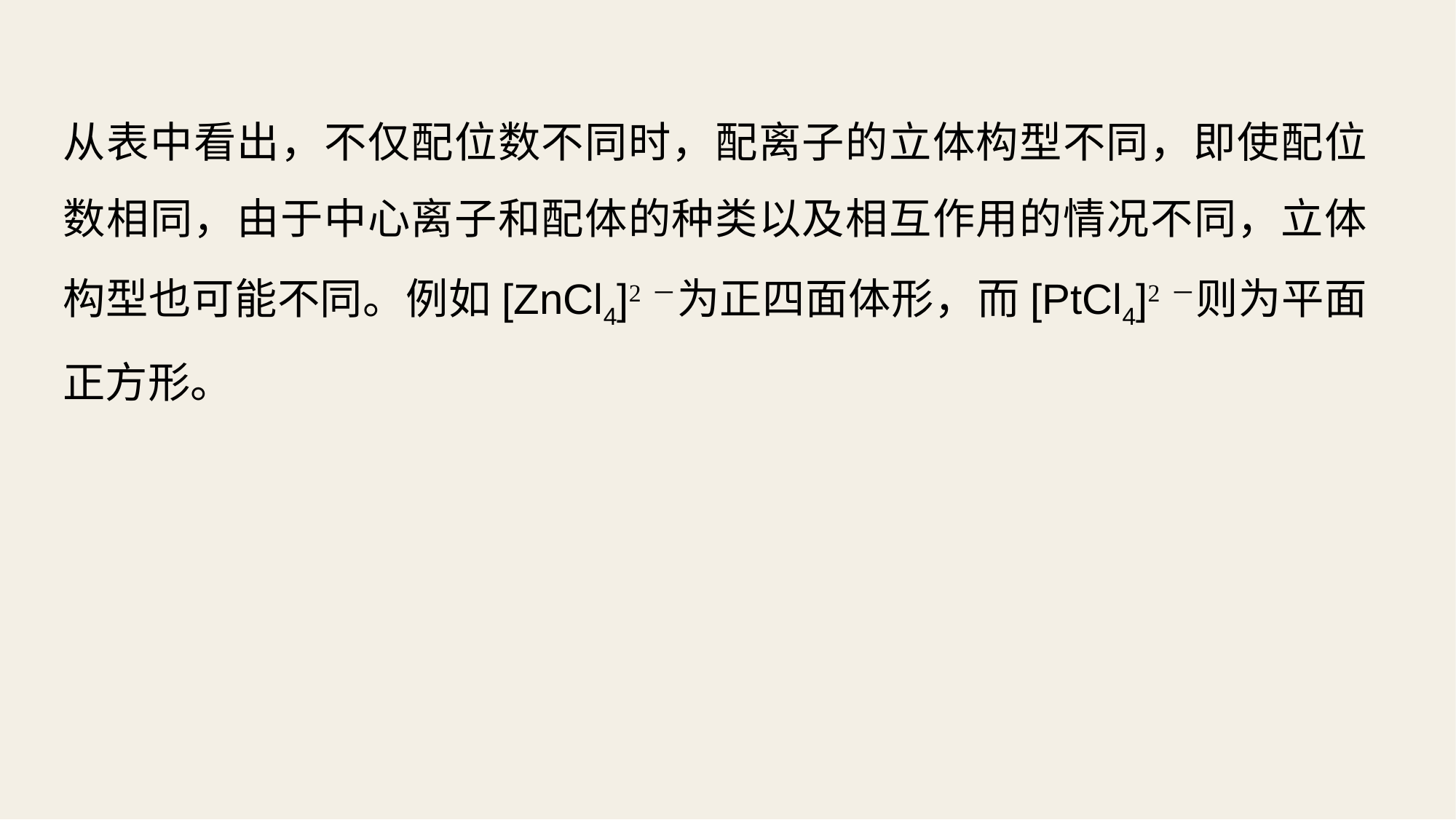

从表中看出，不仅配位数不同时，配离子的立体构型不同，即使配位数相同，由于中心离子和配体的种类以及相互作用的情况不同，立体构型也可能不同。例如[ZnCl4]2－为正四面体形，而[PtCl4]2－则为平面正方形。